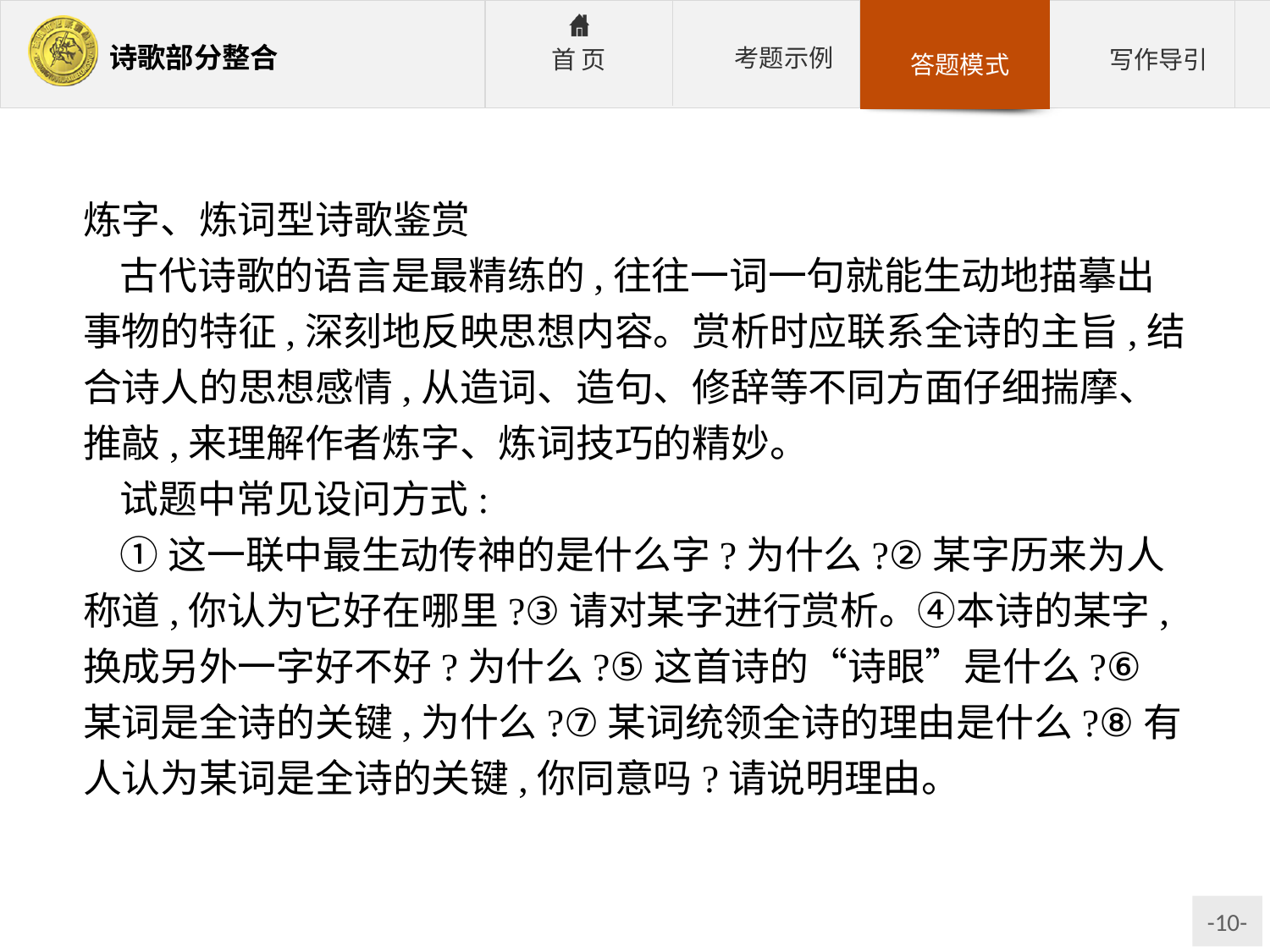

炼字、炼词型诗歌鉴赏
古代诗歌的语言是最精练的,往往一词一句就能生动地描摹出事物的特征,深刻地反映思想内容。赏析时应联系全诗的主旨,结合诗人的思想感情,从造词、造句、修辞等不同方面仔细揣摩、推敲,来理解作者炼字、炼词技巧的精妙。
试题中常见设问方式:
①这一联中最生动传神的是什么字?为什么?②某字历来为人称道,你认为它好在哪里?③请对某字进行赏析。④本诗的某字,换成另外一字好不好?为什么?⑤这首诗的“诗眼”是什么?⑥某词是全诗的关键,为什么?⑦某词统领全诗的理由是什么?⑧有人认为某词是全诗的关键,你同意吗?请说明理由。